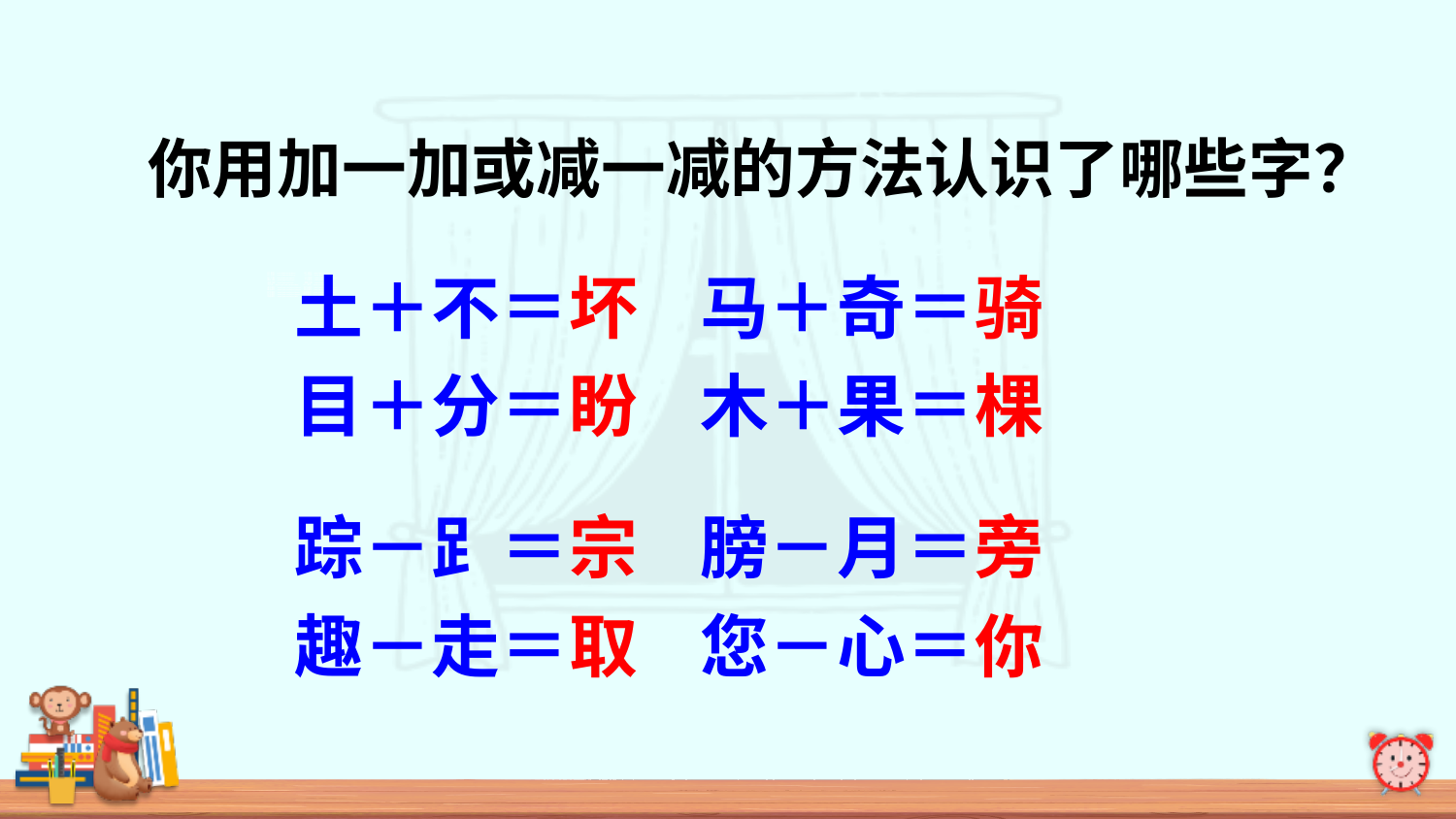

你用加一加或减一减的方法认识了哪些字？
土＋不＝坏    马＋奇＝骑
目＋分＝盼    木＋果＝棵
踪－⻊＝宗    膀－月＝旁
趣－走＝取    您－心＝你